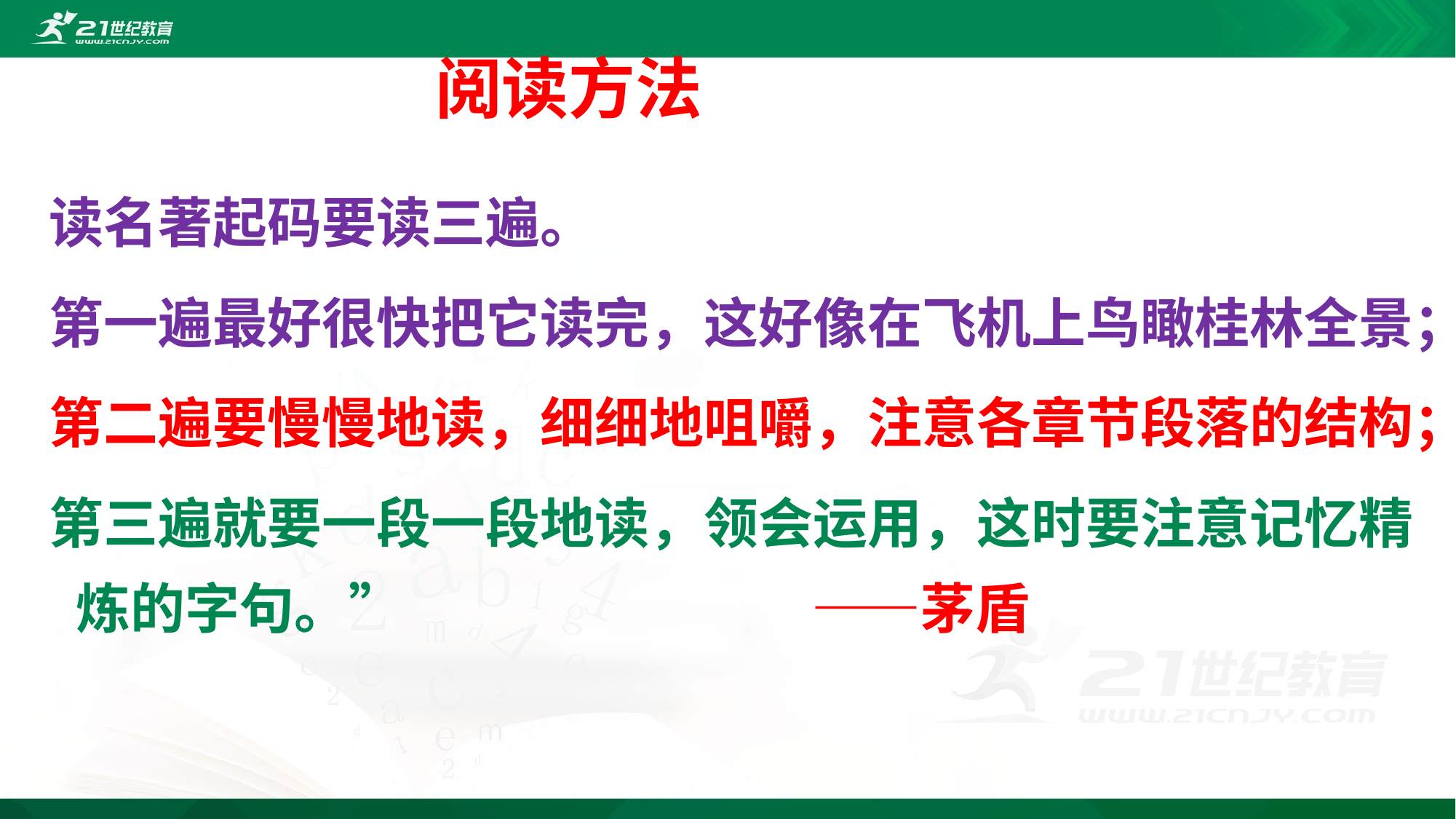

阅读方法
读名著起码要读三遍。
第一遍最好很快把它读完，这好像在飞机上鸟瞰桂林全景；
第二遍要慢慢地读，细细地咀嚼，注意各章节段落的结构；
第三遍就要一段一段地读，领会运用，这时要注意记忆精炼的字句。”                                 ——茅盾